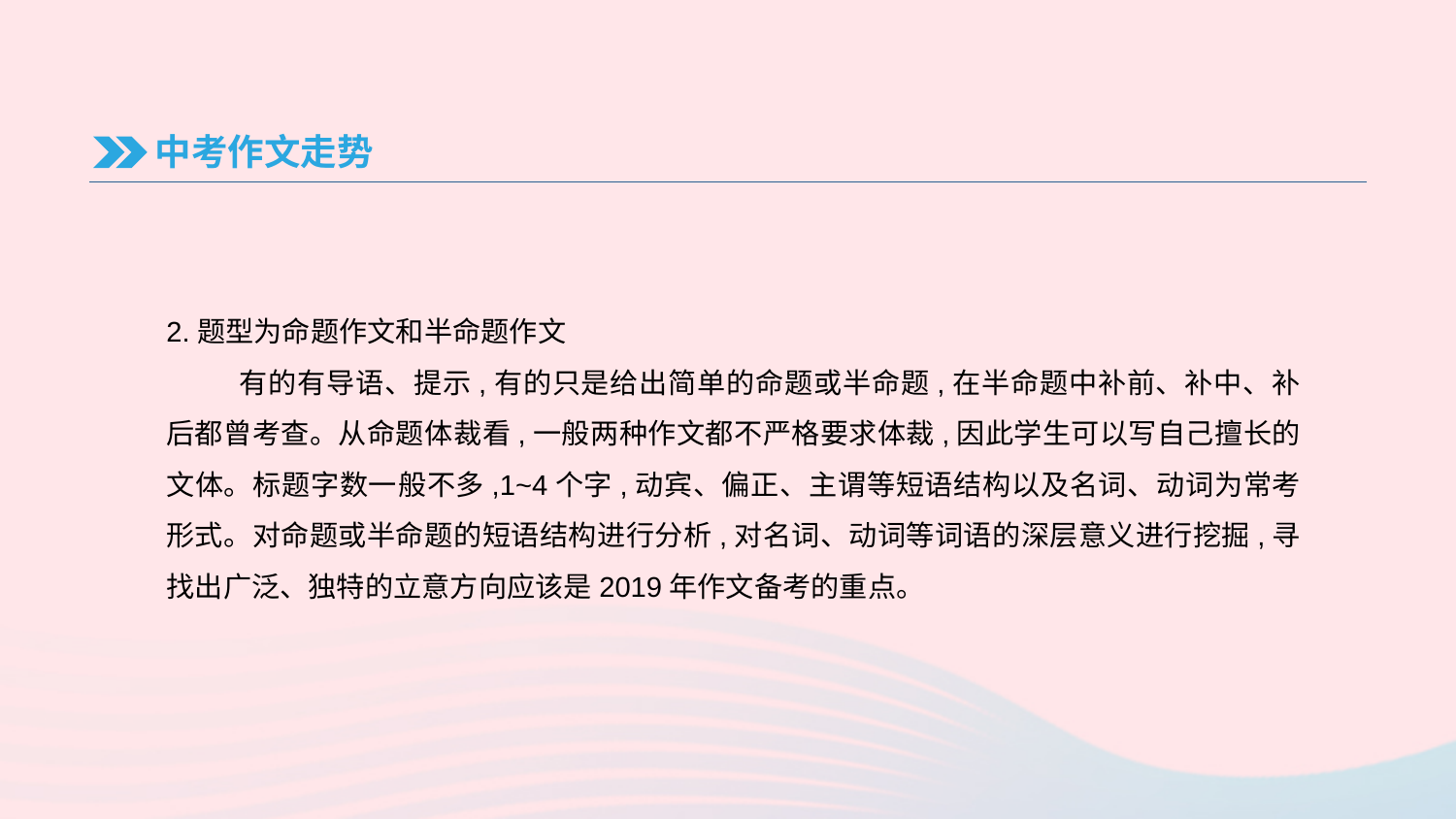

中考作文走势

2.题型为命题作文和半命题作文
有的有导语、提示,有的只是给出简单的命题或半命题,在半命题中补前、补中、补后都曾考查。从命题体裁看,一般两种作文都不严格要求体裁,因此学生可以写自己擅长的文体。标题字数一般不多,1~4个字,动宾、偏正、主谓等短语结构以及名词、动词为常考形式。对命题或半命题的短语结构进行分析,对名词、动词等词语的深层意义进行挖掘,寻找出广泛、独特的立意方向应该是2019年作文备考的重点。